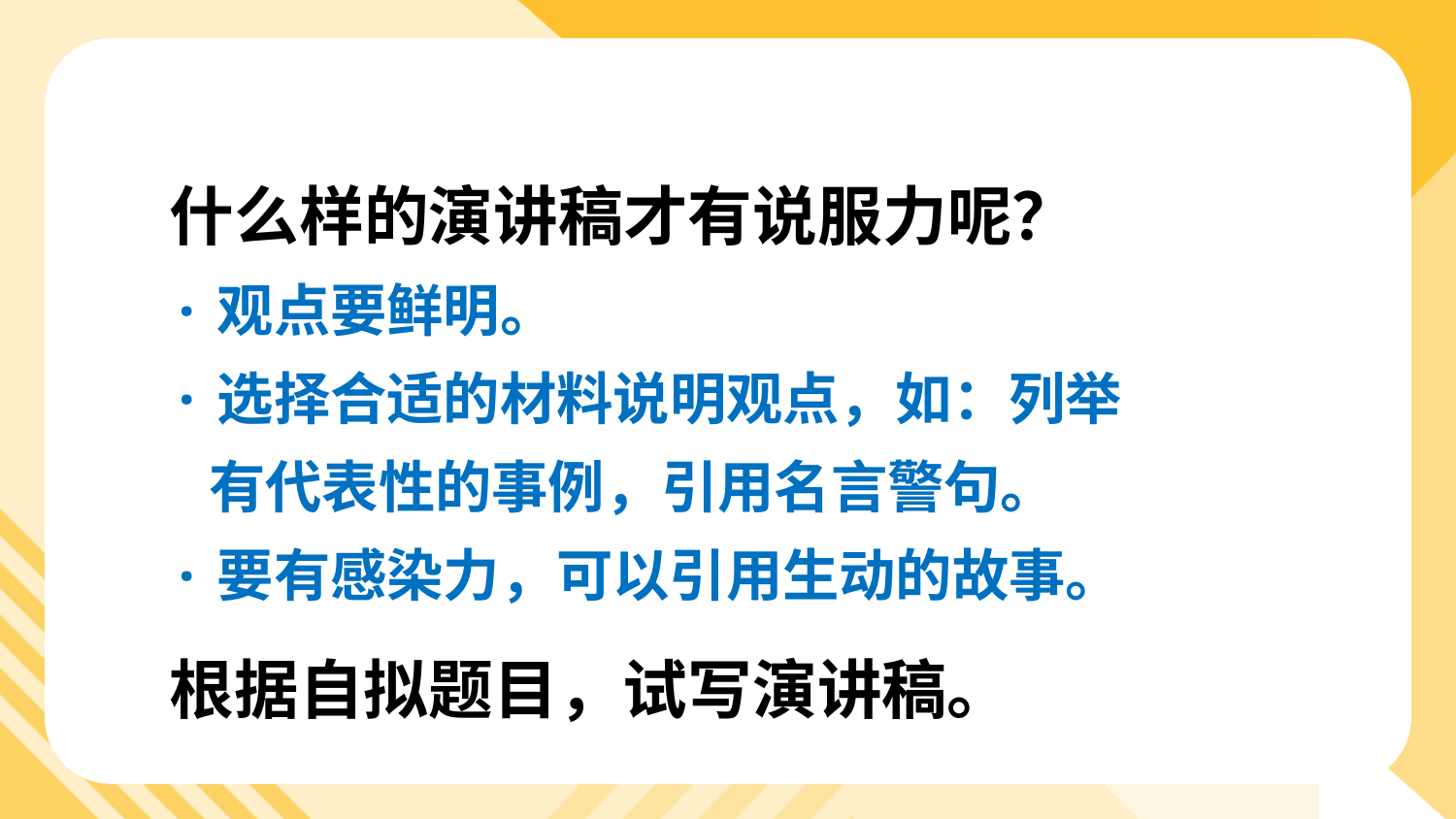

什么样的演讲稿才有说服力呢？
·观点要鲜明。
·选择合适的材料说明观点，如：列举
  有代表性的事例，引用名言警句。
·要有感染力，可以引用生动的故事。
根据自拟题目，试写演讲稿。